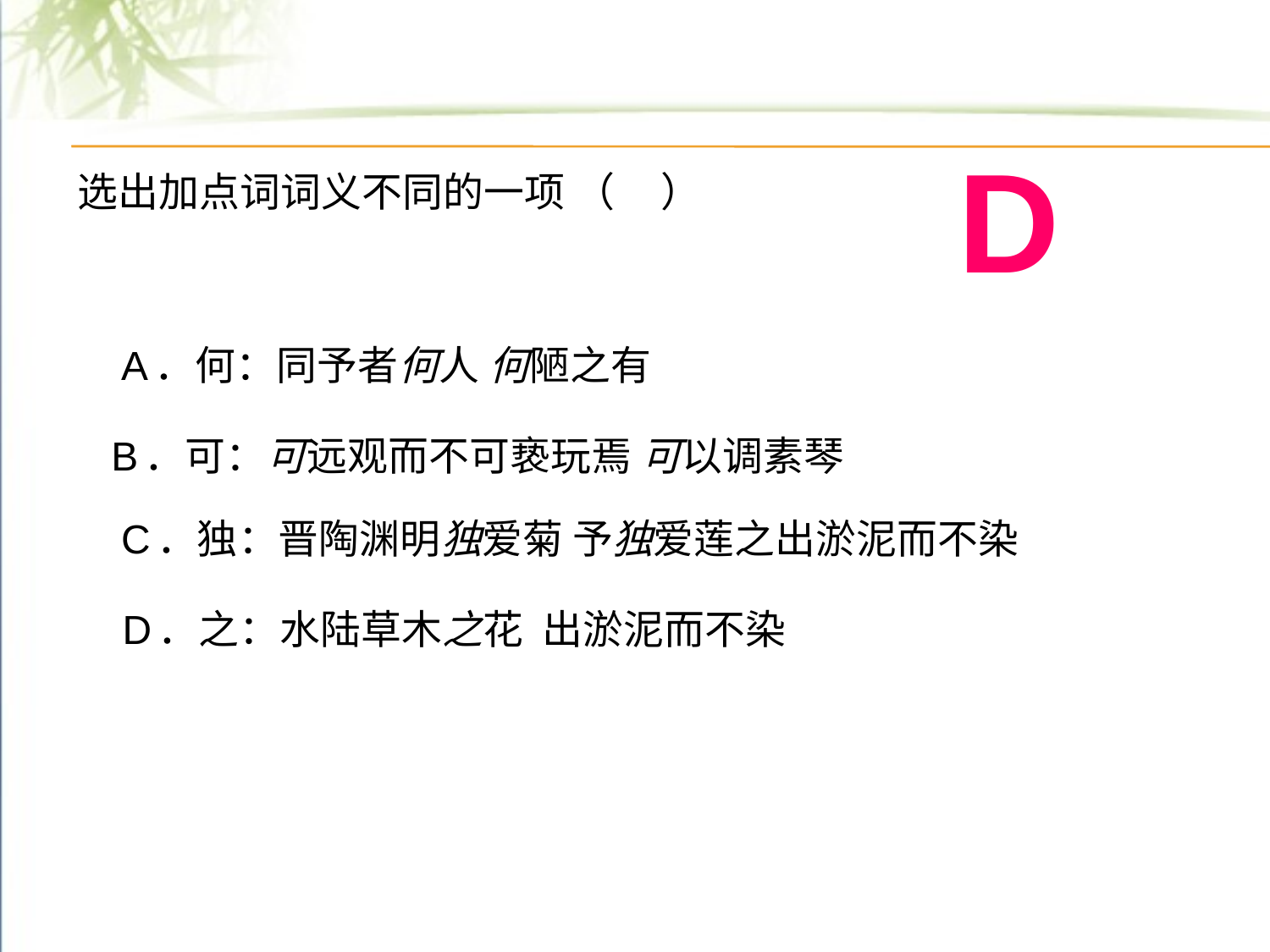

选出加点词词义不同的一项 （     ）
A．何：同予者何人 何陋之有
   B．可：可远观而不可亵玩焉 可以调素琴
C．独：晋陶渊明独爱菊 予独爱莲之出淤泥而不染
    D．之：水陆草木之花  出淤泥而不染
D